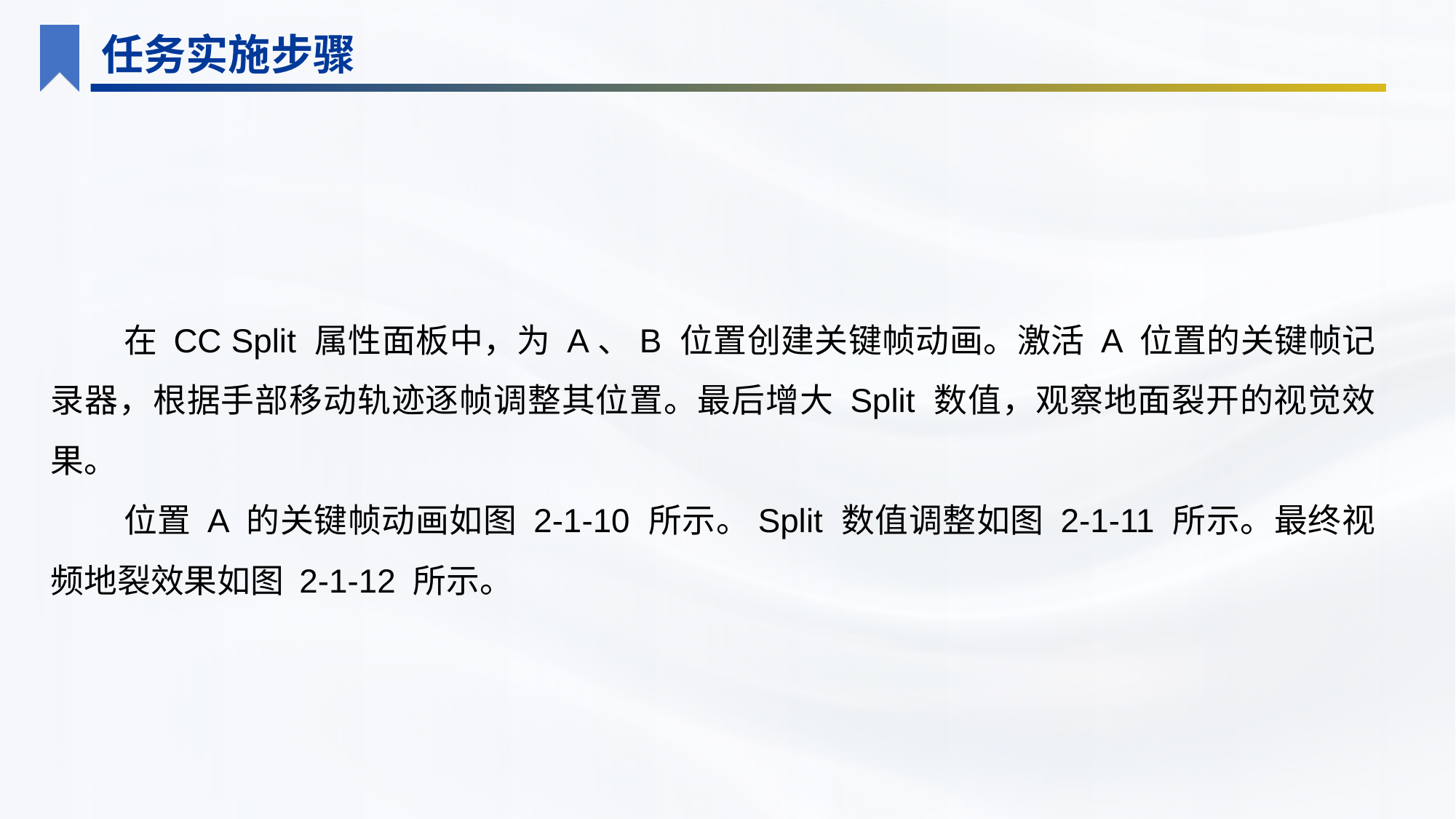

任务实施步骤
在 CC Split 属性面板中，为 A、B 位置创建关键帧动画。激活 A 位置的关键帧记录器，根据手部移动轨迹逐帧调整其位置。最后增大 Split 数值，观察地面裂开的视觉效果。
位置 A 的关键帧动画如图 2-1-10 所示。Split 数值调整如图 2-1-11 所示。最终视频地裂效果如图 2-1-12 所示。